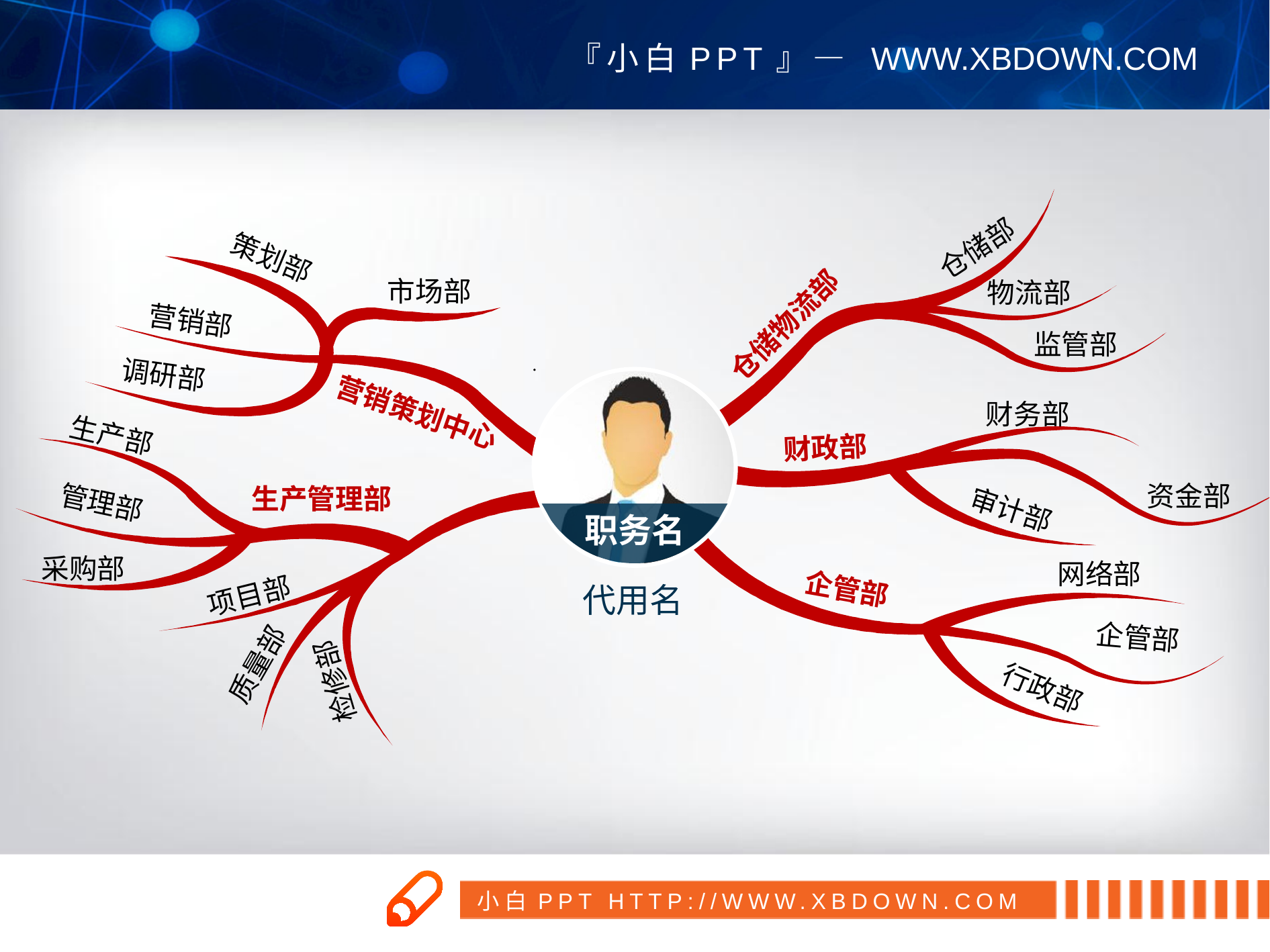

仓储部
策划部

市场部
物流部
营销部
仓储物流部
监管部
调研部

职务名
营销策划中心
财务部
生产部
财政部

资金部
生产管理部
管理部
审计部

采购部
网络部
企管部
项目部
代用名
企管部
质量部
检修部
行政部